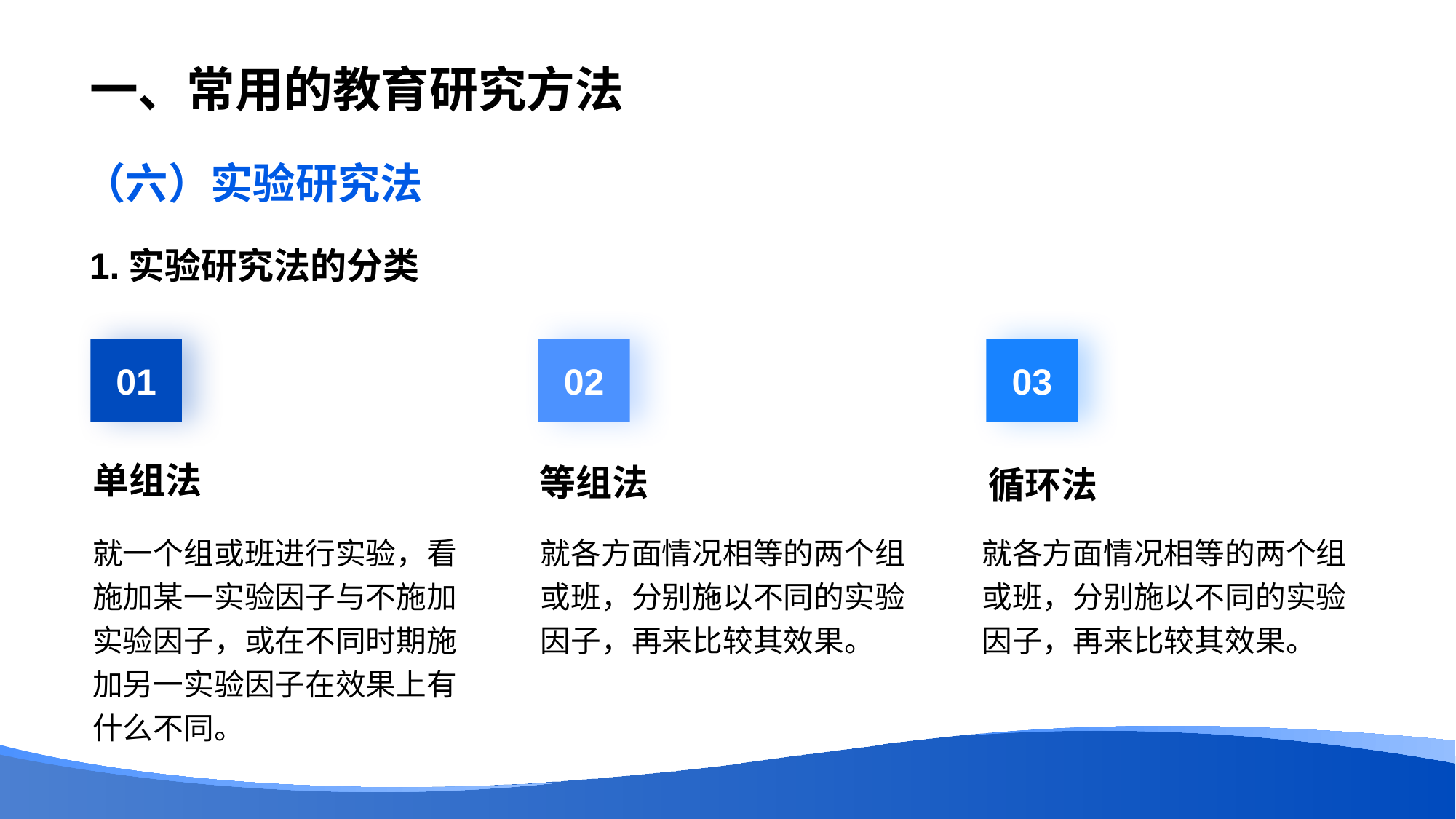

# 一、常用的教育研究方法
（六）实验研究法
1.实验研究法的分类
01
单组法
就一个组或班进行实验，看施加某一实验因子与不施加实验因子，或在不同时期施加另一实验因子在效果上有什么不同。
02
等组法
就各方面情况相等的两个组或班，分别施以不同的实验因子，再来比较其效果。
03
循环法
就各方面情况相等的两个组或班，分别施以不同的实验因子，再来比较其效果。